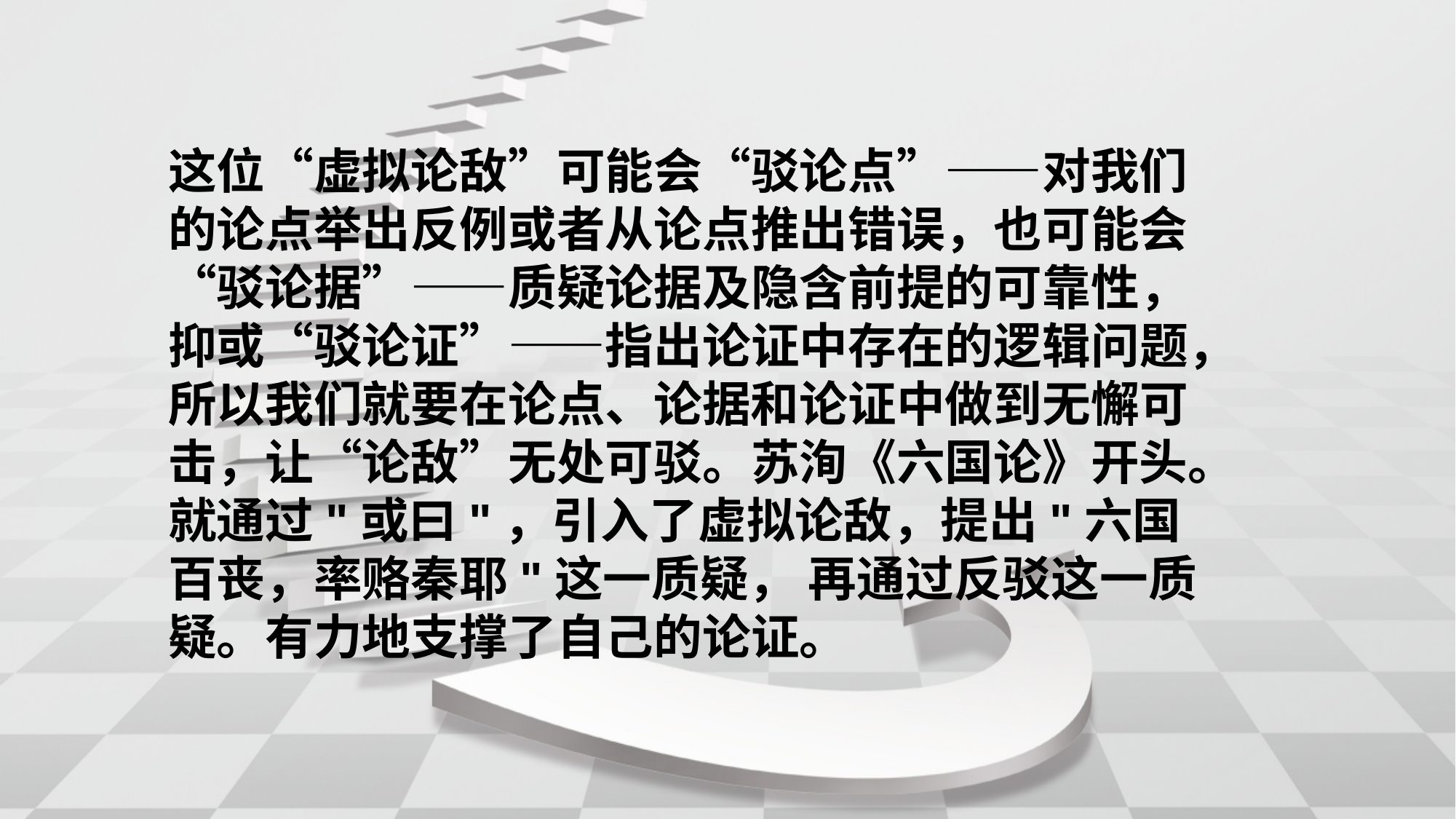

这位“虚拟论敌”可能会“驳论点”——对我们的论点举出反例或者从论点推出错误，也可能会“驳论据”——质疑论据及隐含前提的可靠性，抑或“驳论证”——指出论证中存在的逻辑问题，所以我们就要在论点、论据和论证中做到无懈可击，让“论敌”无处可驳。苏洵《六国论》开头。就通过"或曰"，引入了虚拟论敌，提出"六国百丧，率赂秦耶"这一质疑， 再通过反驳这一质疑。有力地支撑了自己的论证。